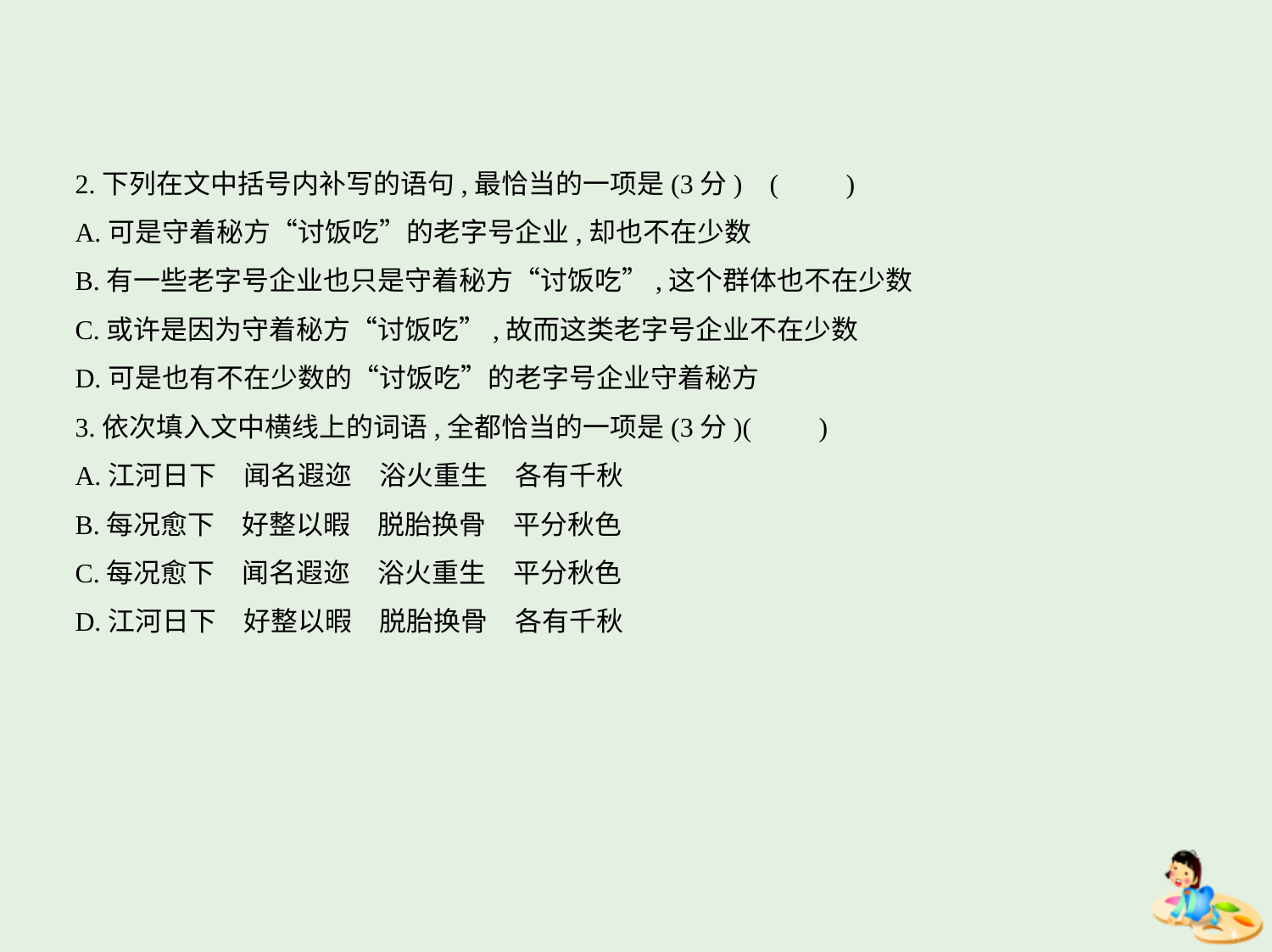

2.下列在文中括号内补写的语句,最恰当的一项是(3分) (　　)
A.可是守着秘方“讨饭吃”的老字号企业,却也不在少数
B.有一些老字号企业也只是守着秘方“讨饭吃”,这个群体也不在少数
C.或许是因为守着秘方“讨饭吃”,故而这类老字号企业不在少数
D.可是也有不在少数的“讨饭吃”的老字号企业守着秘方
3.依次填入文中横线上的词语,全都恰当的一项是(3分)(　　)
A.江河日下　闻名遐迩　浴火重生　各有千秋
B.每况愈下　好整以暇　脱胎换骨　平分秋色
C.每况愈下　闻名遐迩　浴火重生　平分秋色
D.江河日下　好整以暇　脱胎换骨　各有千秋